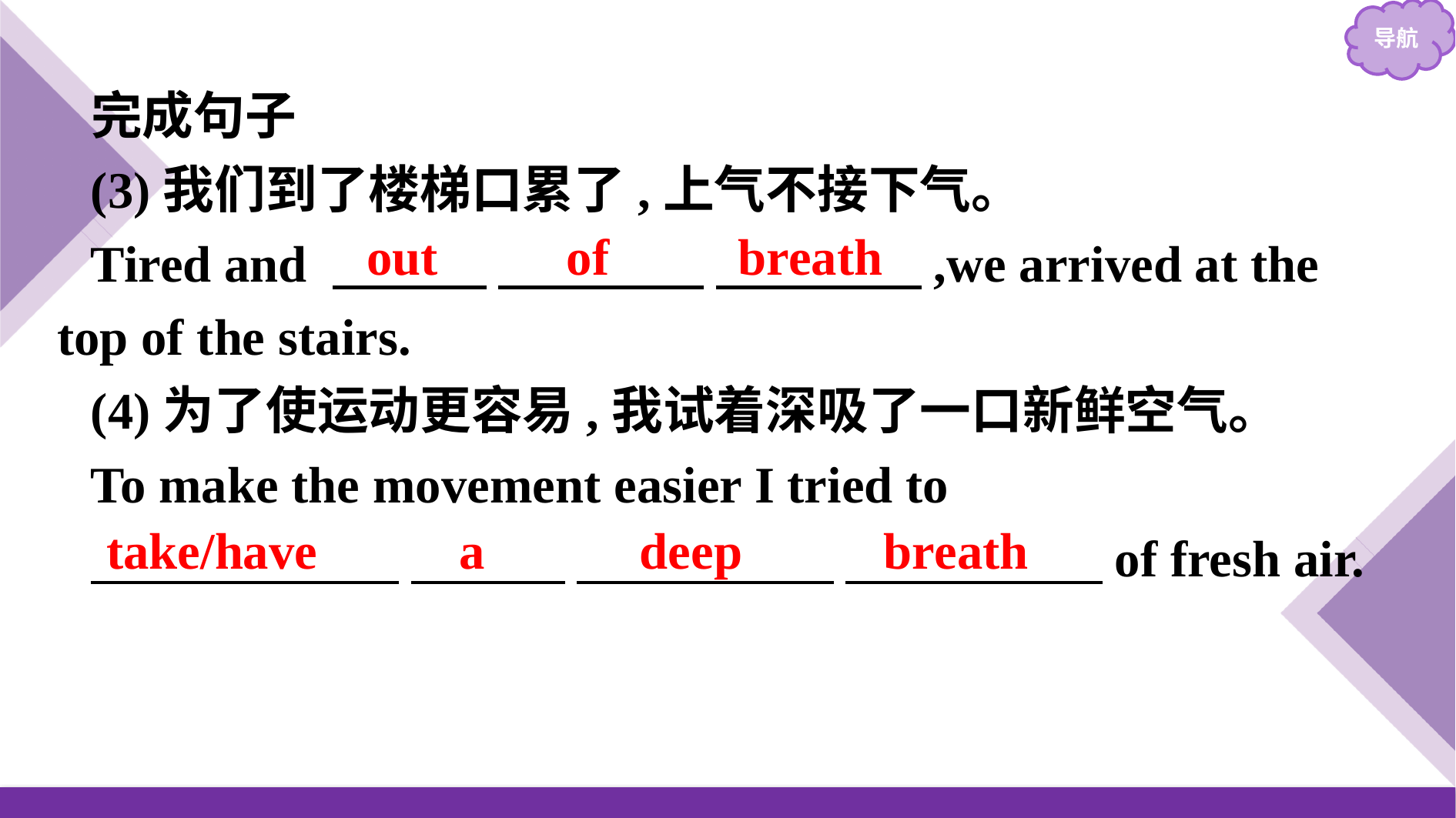

完成句子
(3)我们到了楼梯口累了,上气不接下气。
Tired and 　　　 　　　　 　　　　,we arrived at the top of the stairs.
(4)为了使运动更容易,我试着深吸了一口新鲜空气。
To make the movement easier I tried to
　　　　　　 　　　 　　　　　 　　　　　of fresh air.
out          of          breath
take/have           a            deep           breath